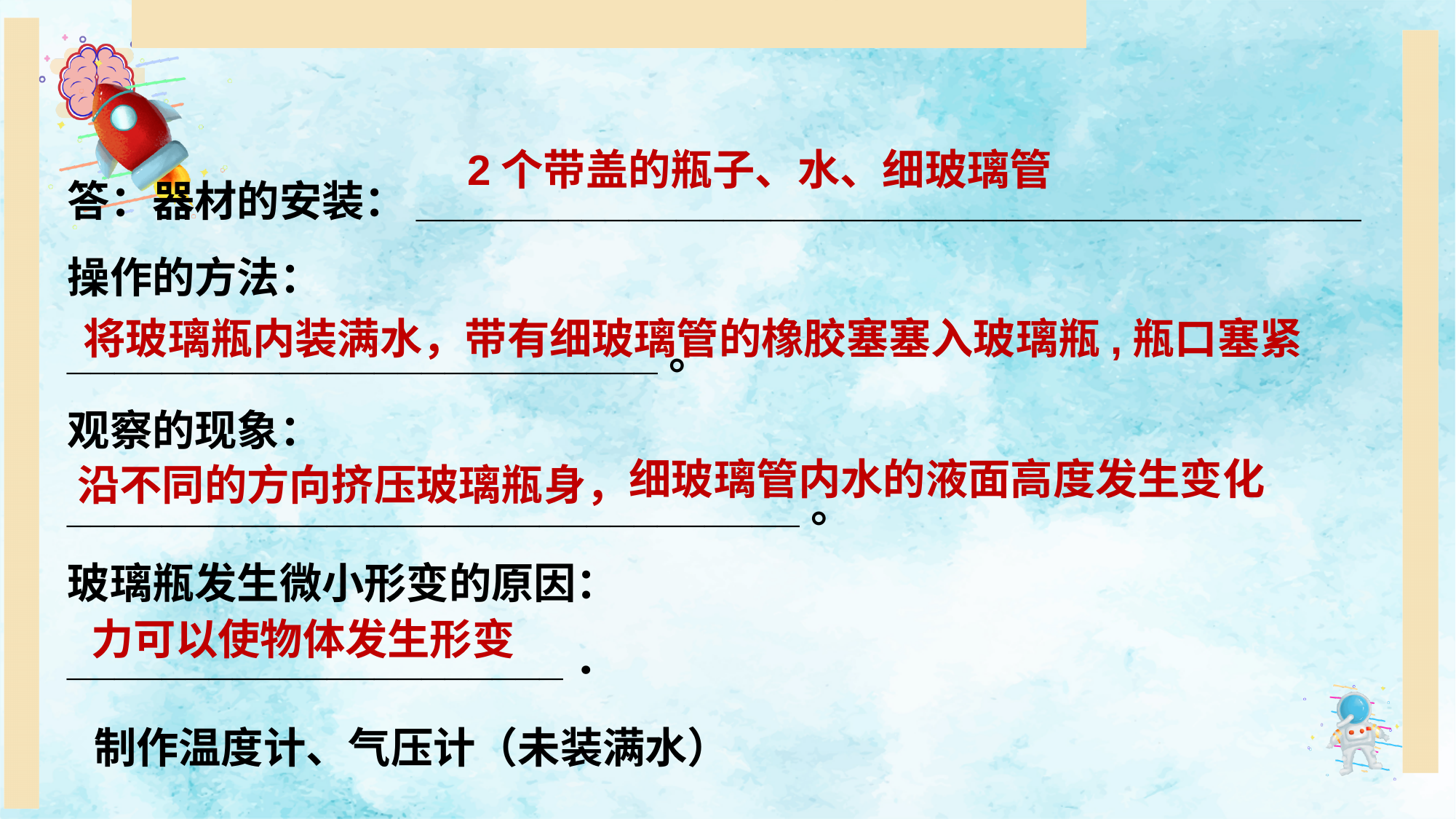

2个带盖的瓶子、水、细玻璃管
答：器材的安装：________________________________________
操作的方法：
_________________________。
观察的现象：
_______________________________。
玻璃瓶发生微小形变的原因：
_____________________．
将玻璃瓶内装满水，带有细玻璃管的橡胶塞塞入玻璃瓶,瓶口塞紧
细玻璃管内水的液面高度发生变化
沿不同的方向挤压玻璃瓶身，
力可以使物体发生形变
制作温度计、气压计（未装满水）